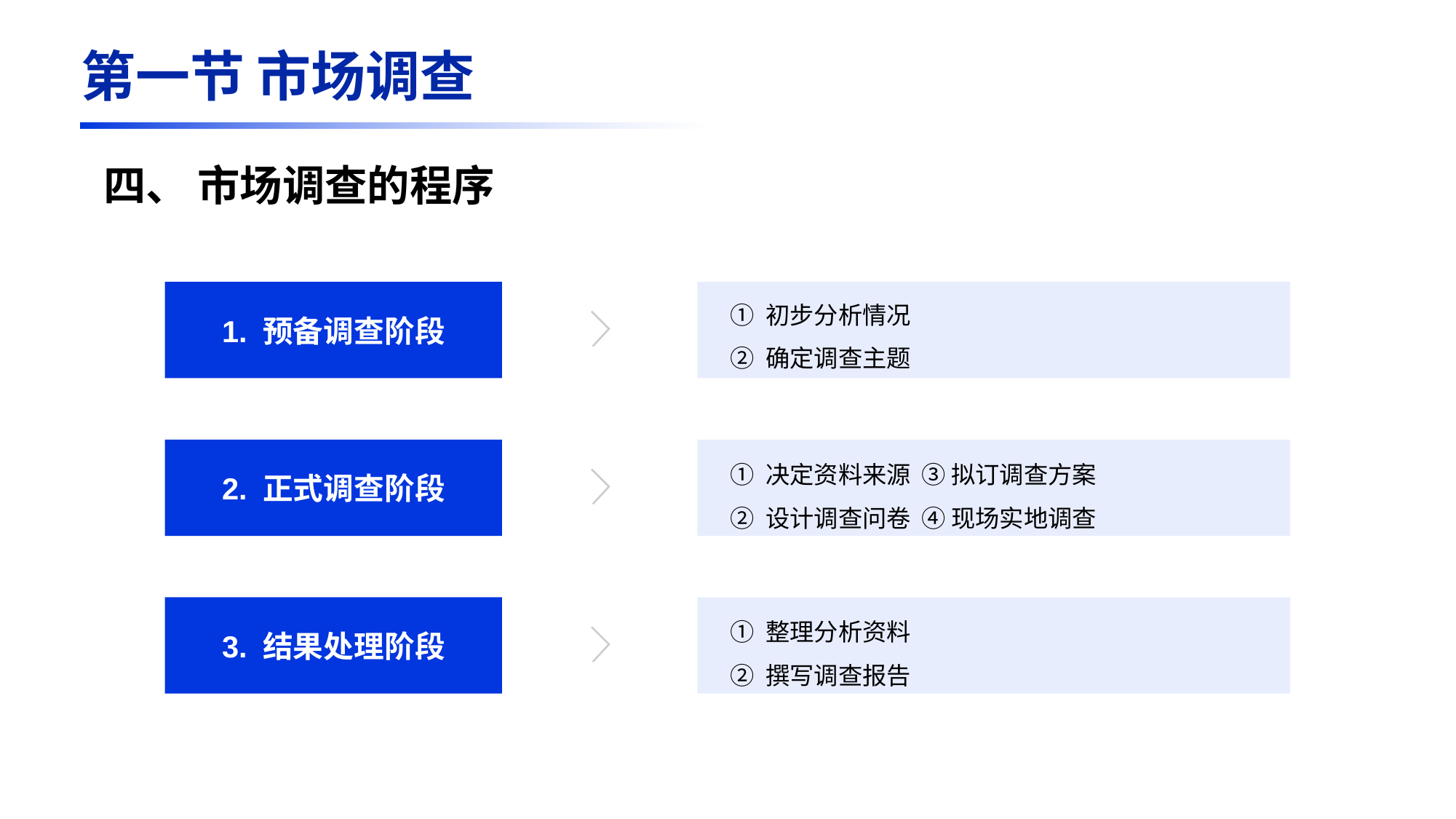

第一节 市场调查
四、 市场调查的程序
① 初步分析情况
② 确定调查主题
1. 预备调查阶段

2. 正式调查阶段
① 决定资料来源  ③ 拟订调查方案
② 设计调查问卷  ④ 现场实地调查
① 整理分析资料
② 撰写调查报告
3. 结果处理阶段